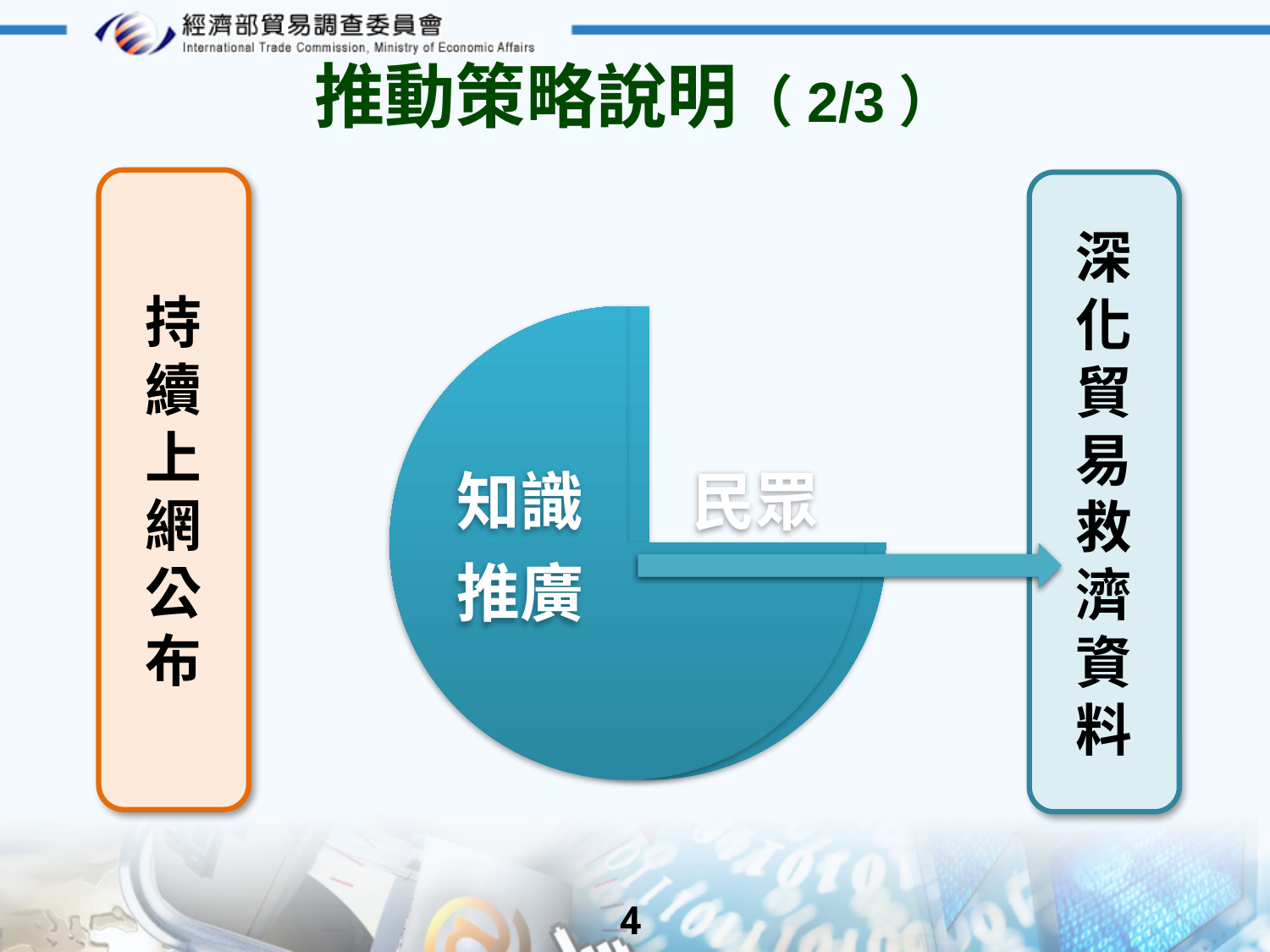

推動策略說明（2/3）
持續上網公布
深
化
貿
易
救
濟
資
料
民眾
應用
知識
推廣
4